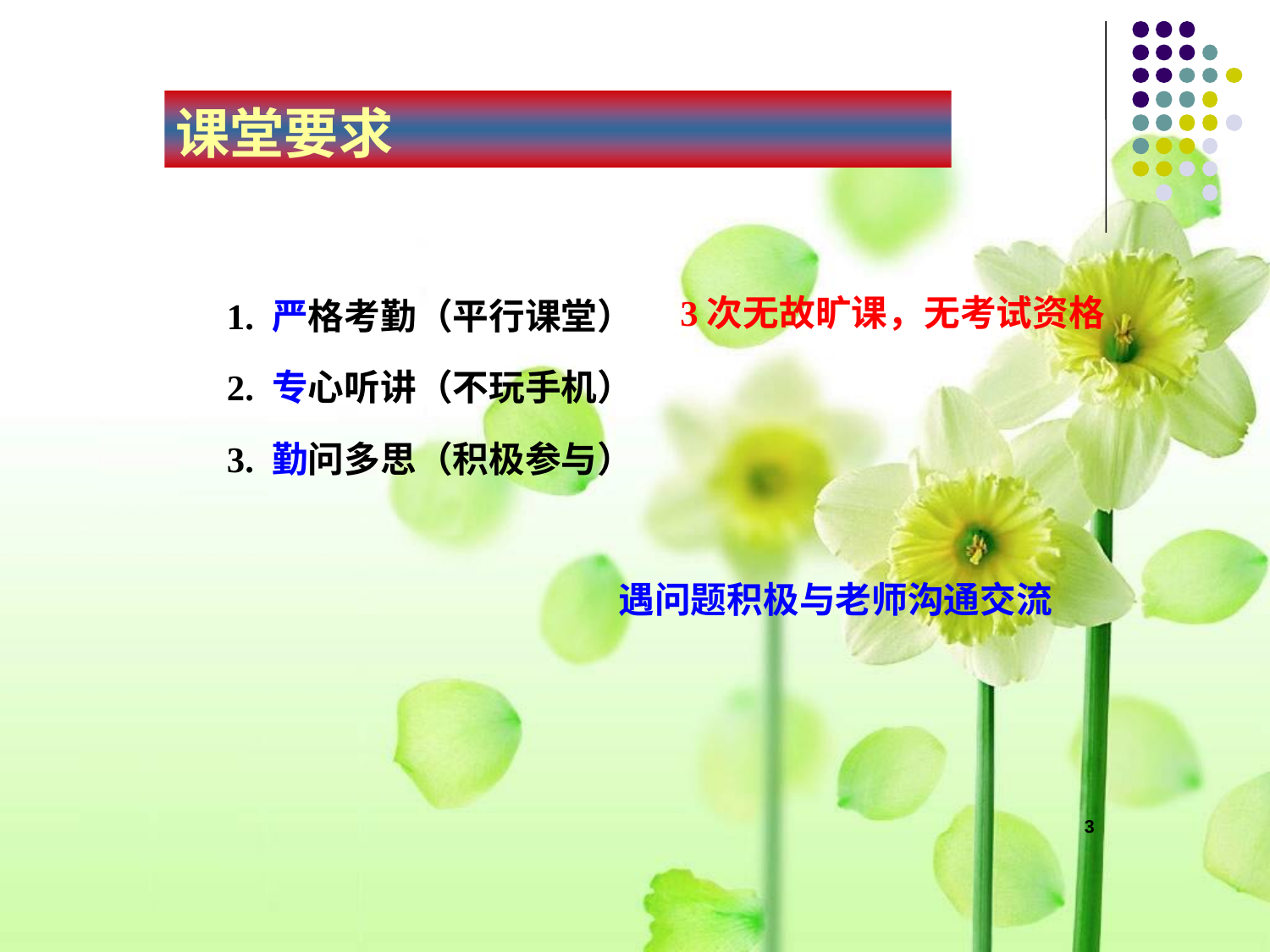

# 课堂要求
3次无故旷课，无考试资格

1. 严格考勤（平行课堂）
2. 专心听讲（不玩手机）
3. 勤问多思（积极参与）
遇问题积极与老师沟通交流
3